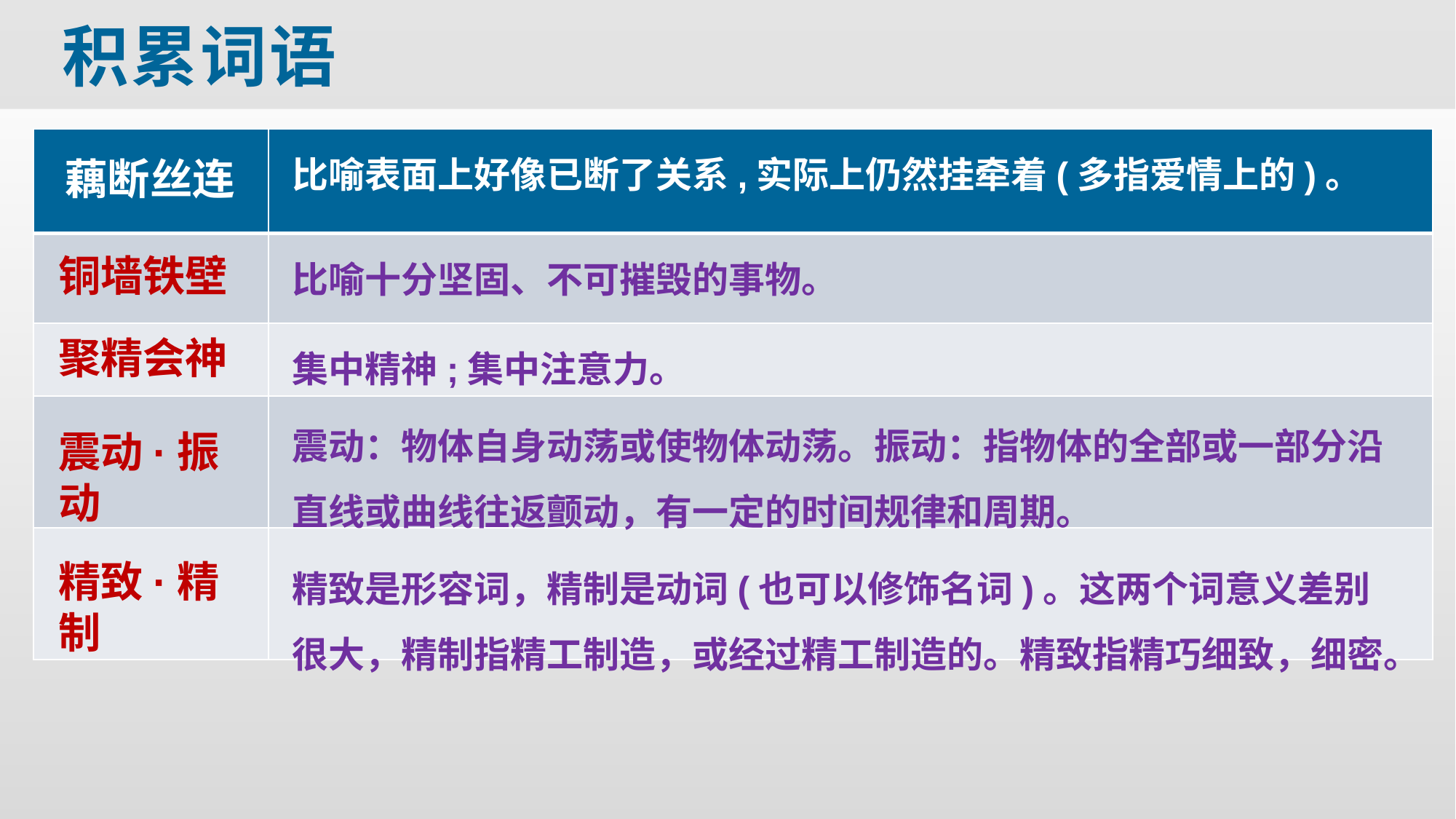

积累词语
|  |  |
| --- | --- |
|  |  |
|  |  |
|  |  |
|  |  |
藕断丝连
比喻表面上好像已断了关系,实际上仍然挂牵着(多指爱情上的)。
铜墙铁壁
比喻十分坚固、不可摧毁的事物。
聚精会神
集中精神;集中注意力。
震动：物体自身动荡或使物体动荡。振动：指物体的全部或一部分沿直线或曲线往返颤动，有一定的时间规律和周期。
震动·振动
精致是形容词，精制是动词(也可以修饰名词)。这两个词意义差别很大，精制指精工制造，或经过精工制造的。精致指精巧细致，细密。
精致·精制